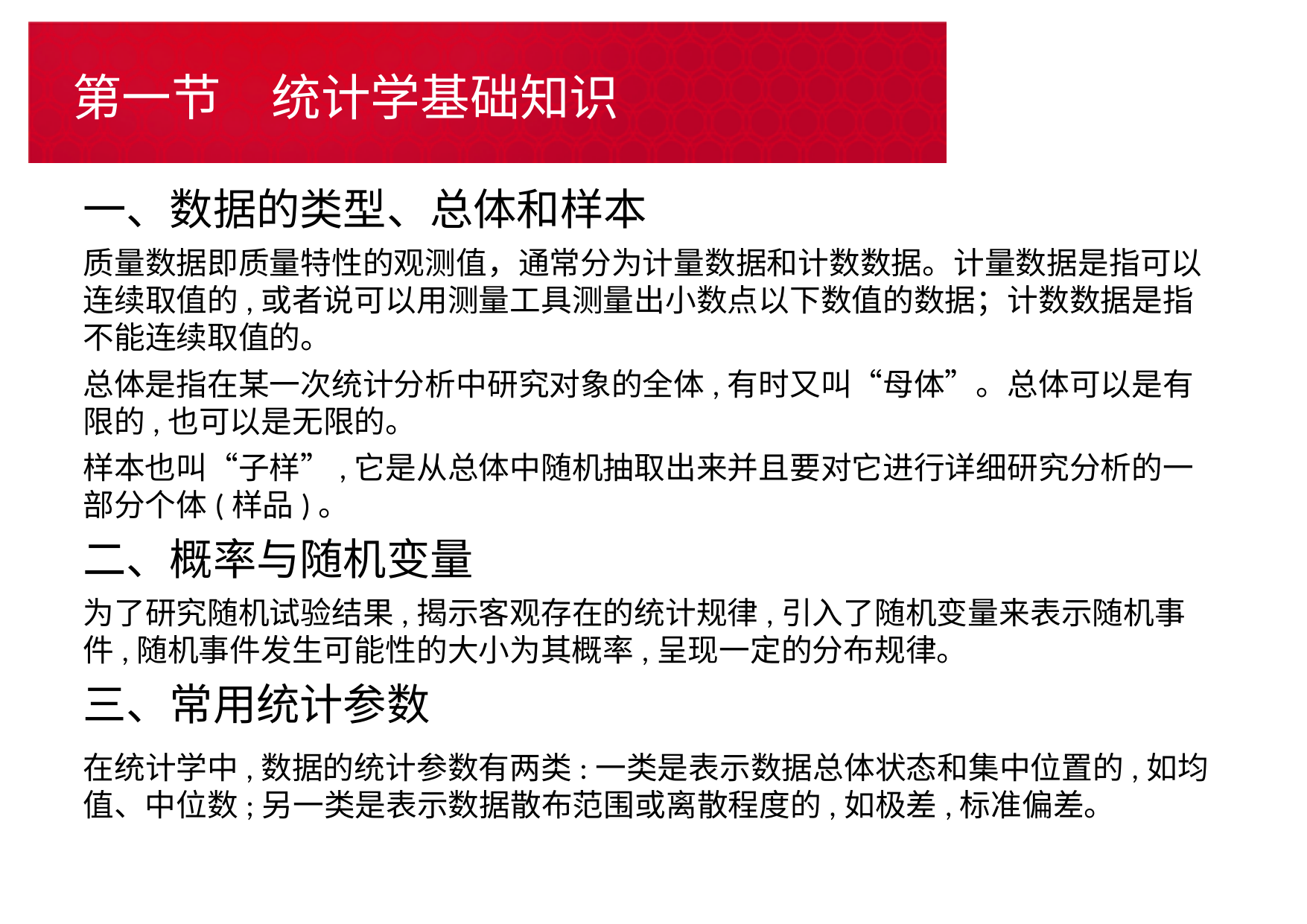

# 第一节　统计学基础知识
一、数据的类型、总体和样本
质量数据即质量特性的观测值，通常分为计量数据和计数数据。计量数据是指可以连续取值的,或者说可以用测量工具测量出小数点以下数值的数据；计数数据是指不能连续取值的。
总体是指在某一次统计分析中研究对象的全体,有时又叫“母体”。总体可以是有限的,也可以是无限的。
样本也叫“子样”,它是从总体中随机抽取出来并且要对它进行详细研究分析的一部分个体(样品)。
二、概率与随机变量
为了研究随机试验结果,揭示客观存在的统计规律,引入了随机变量来表示随机事件,随机事件发生可能性的大小为其概率,呈现一定的分布规律。
三、常用统计参数
在统计学中,数据的统计参数有两类:一类是表示数据总体状态和集中位置的,如均值、中位数;另一类是表示数据散布范围或离散程度的,如极差,标准偏差。